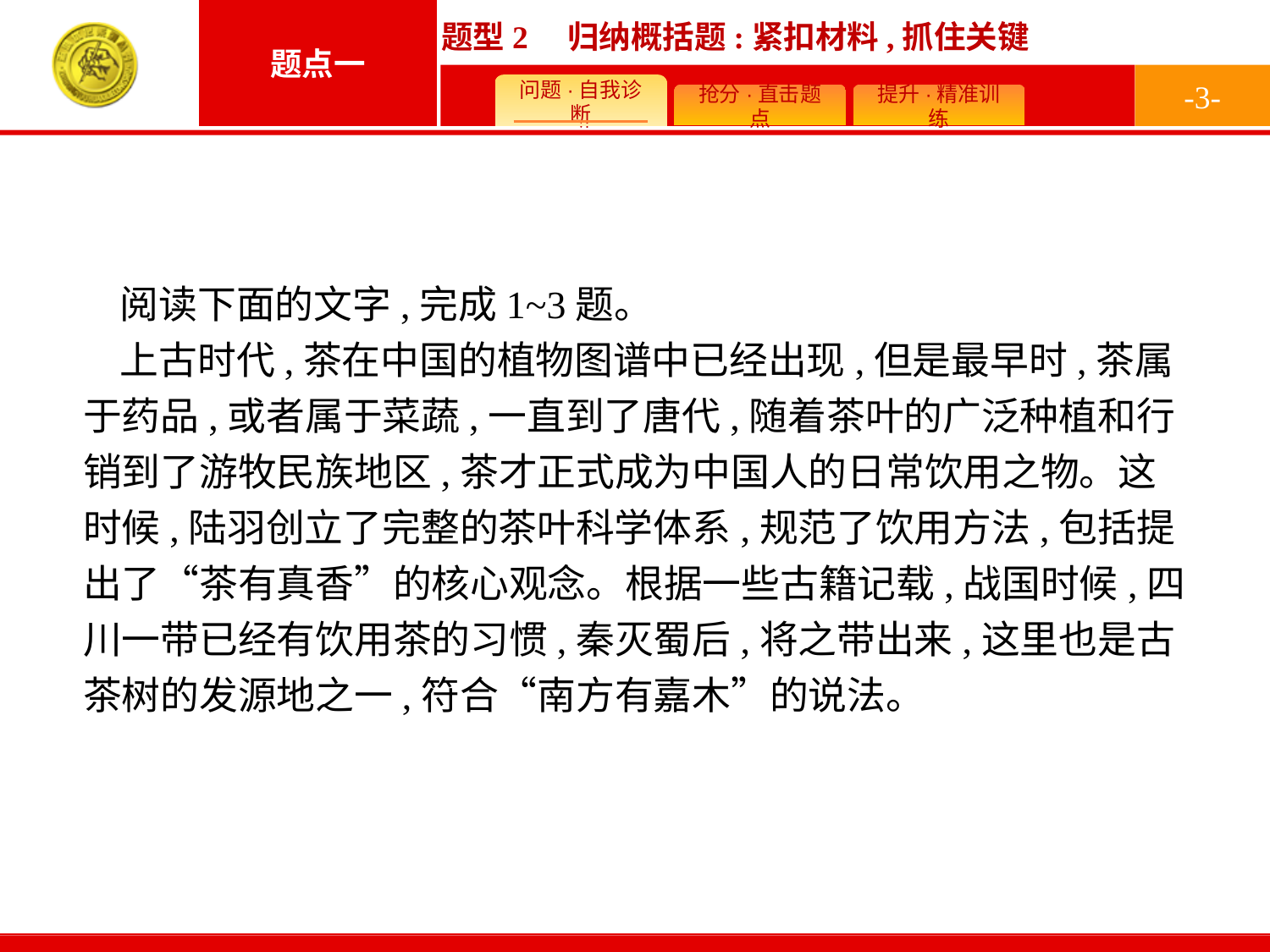

-3-
阅读下面的文字,完成1~3题。
上古时代,茶在中国的植物图谱中已经出现,但是最早时,茶属于药品,或者属于菜蔬,一直到了唐代,随着茶叶的广泛种植和行销到了游牧民族地区,茶才正式成为中国人的日常饮用之物。这时候,陆羽创立了完整的茶叶科学体系,规范了饮用方法,包括提出了“茶有真香”的核心观念。根据一些古籍记载,战国时候,四川一带已经有饮用茶的习惯,秦灭蜀后,将之带出来,这里也是古茶树的发源地之一,符合“南方有嘉木”的说法。